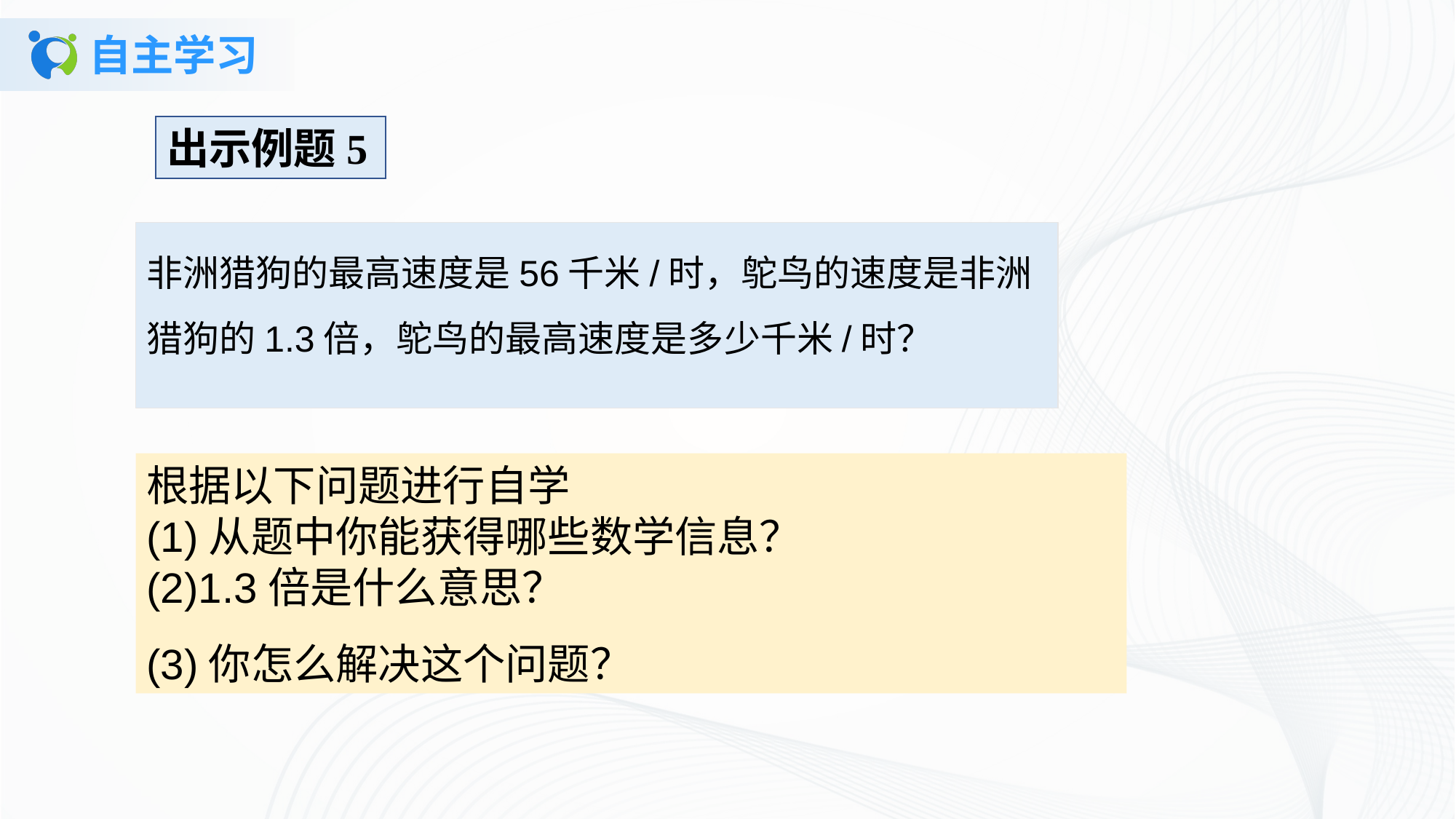

# 自主学习

出示例题5
非洲猎狗的最高速度是56千米/时，鸵鸟的速度是非洲猎狗的1.3倍，鸵鸟的最高速度是多少千米/时？

根据以下问题进行自学(1)从题中你能获得哪些数学信息？(2)1.3倍是什么意思？(3)你怎么解决这个问题？